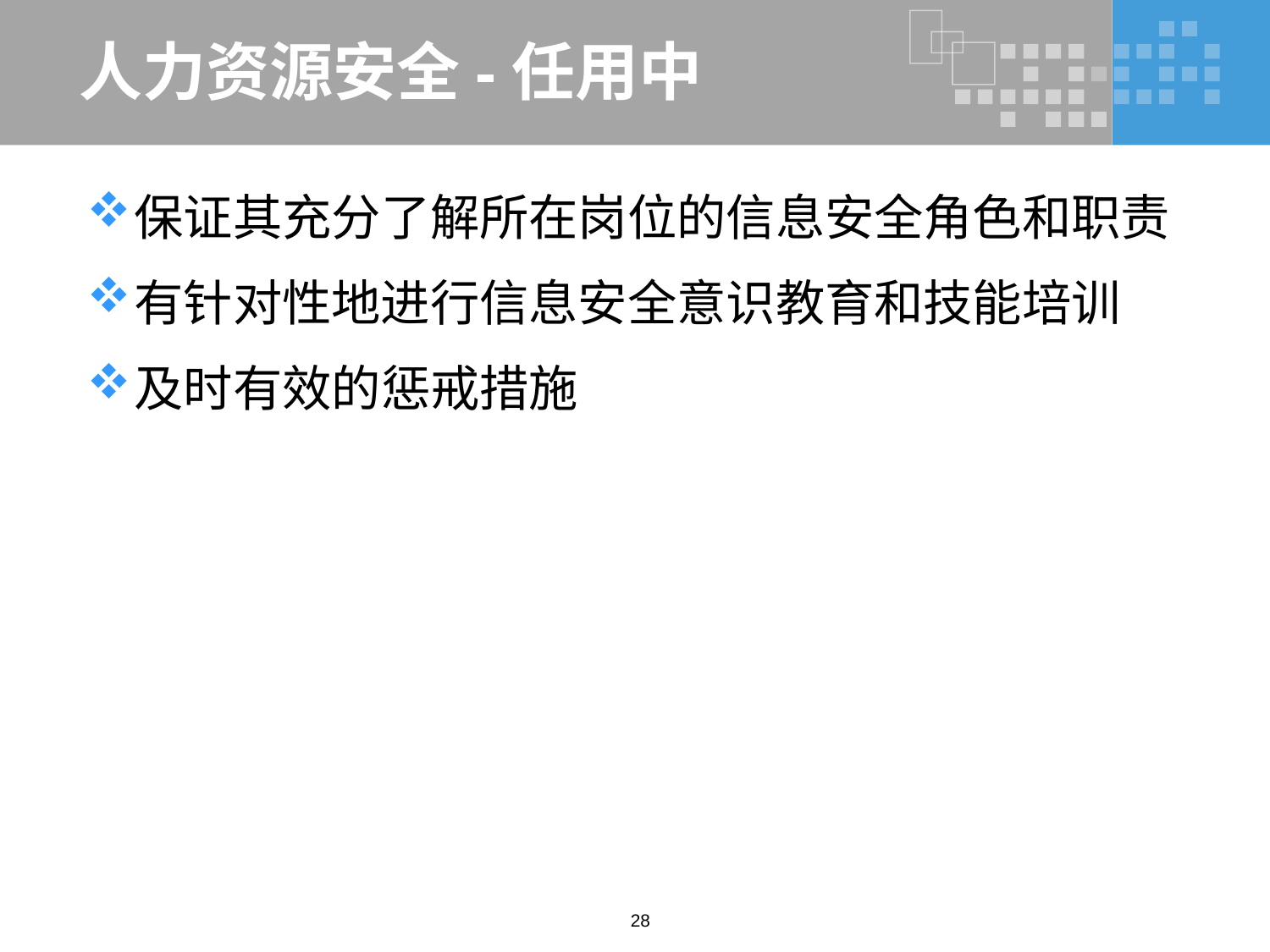

# 人力资源安全-任用中
保证其充分了解所在岗位的信息安全角色和职责
有针对性地进行信息安全意识教育和技能培训
及时有效的惩戒措施
28